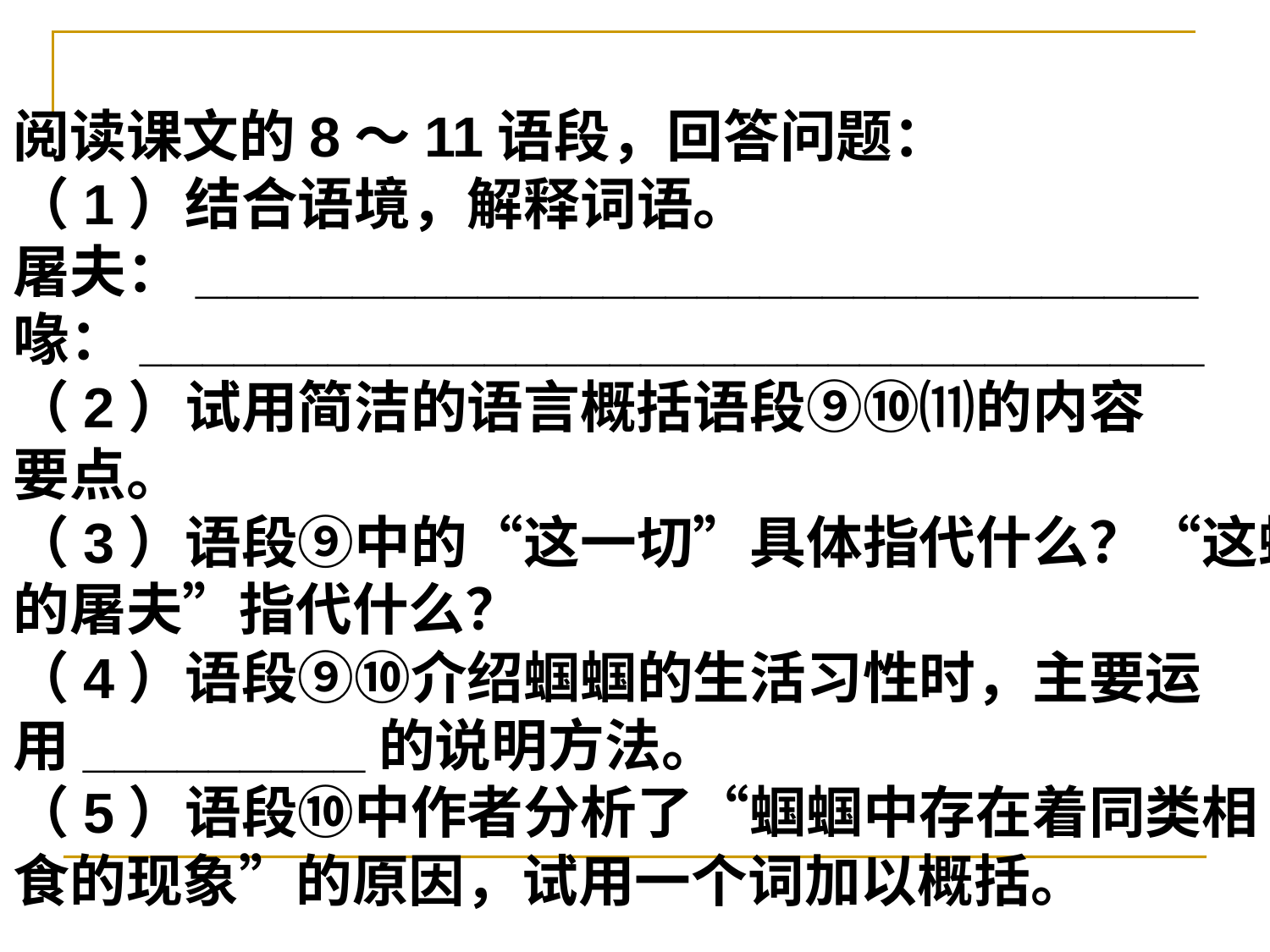

阅读课文的8～11语段，回答问题：
（1）结合语境，解释词语。
屠夫：________________________________
喙：__________________________________
（2）试用简洁的语言概括语段⑨⑩⑾的内容
要点。
（3）语段⑨中的“这一切”具体指代什么？“这蝉
的屠夫”指代什么？
（4）语段⑨⑩介绍蝈蝈的生活习性时，主要运
用_________的说明方法。
（5）语段⑩中作者分析了“蝈蝈中存在着同类相
食的现象”的原因，试用一个词加以概括。